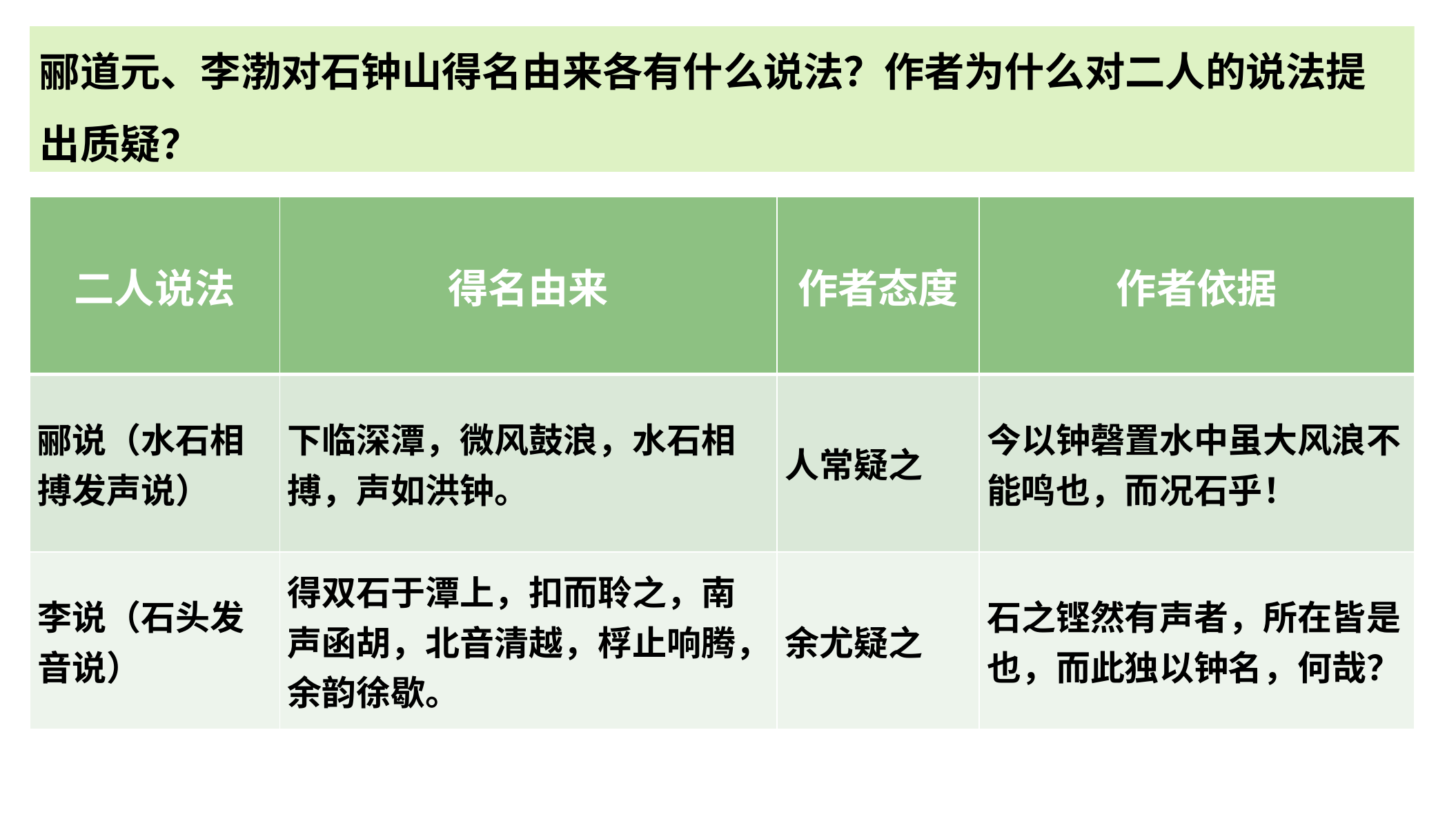

# 郦道元、李渤对石钟山得名由来各有什么说法？作者为什么对二人的说法提出质疑？
| 二人说法 | 得名由来 | 作者态度 | 作者依据 |
| --- | --- | --- | --- |
| 郦说（水石相搏发声说） | 下临深潭，微风鼓浪，水石相搏，声如洪钟。 | 人常疑之 | 今以钟磬置水中虽大风浪不能鸣也，而况石乎！ |
| 李说（石头发音说） | 得双石于潭上，扣而聆之，南声函胡，北音清越，桴止响腾，余韵徐歇。 | 余尤疑之 | 石之铿然有声者，所在皆是也，而此独以钟名，何哉？ |